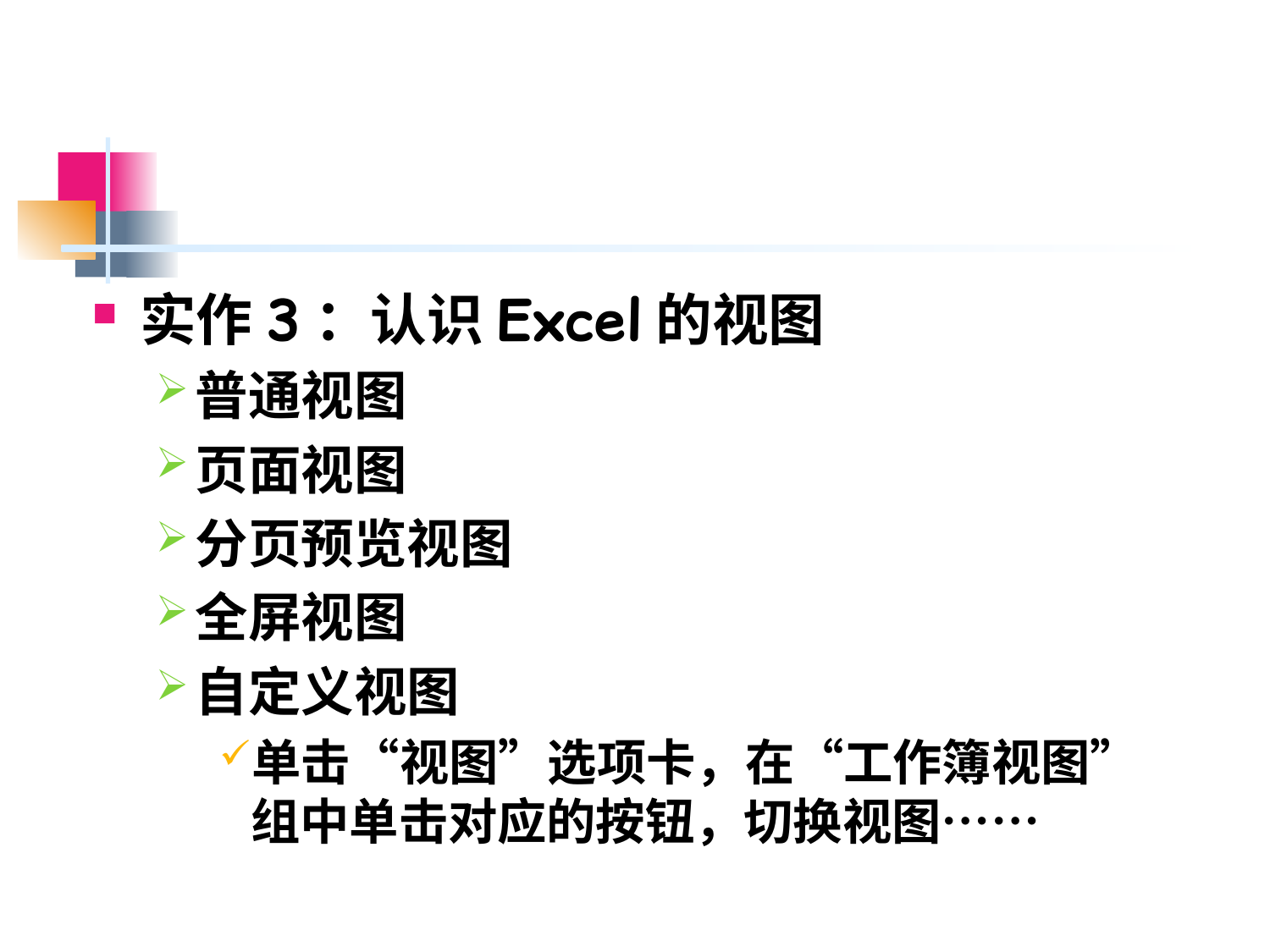

#
实作3：认识Excel的视图
普通视图
页面视图
分页预览视图
全屏视图
自定义视图
单击“视图”选项卡，在“工作簿视图”组中单击对应的按钮，切换视图……